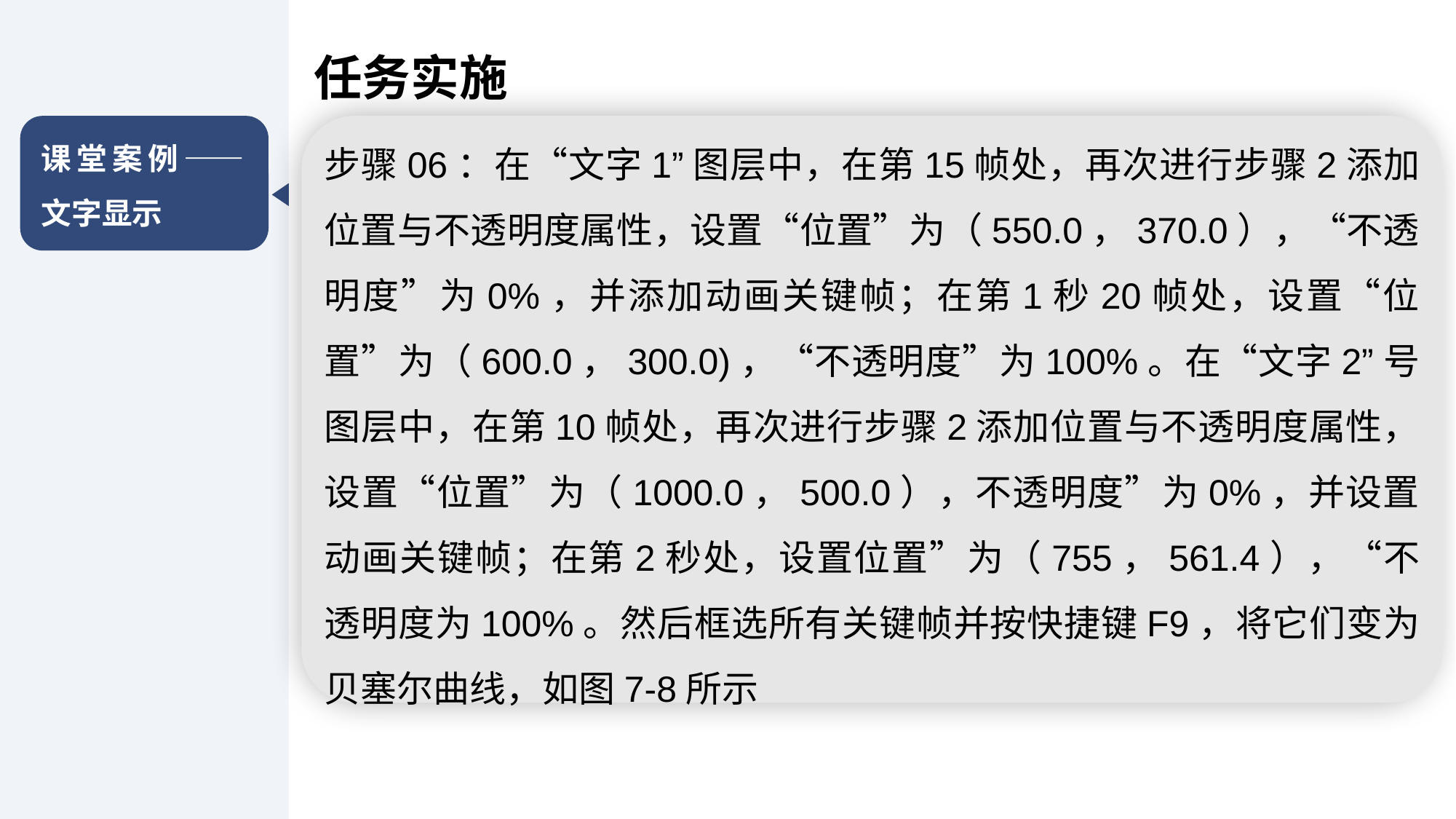

任务实施
步骤06：在“文字1”图层中，在第15帧处，再次进行步骤2添加位置与不透明度属性，设置“位置”为（550.0，370.0），“不透明度”为0%，并添加动画关键帧；在第1秒20帧处，设置“位置”为（600.0，300.0)，“不透明度”为100%。在“文字2”号图层中，在第10帧处，再次进行步骤2添加位置与不透明度属性，设置“位置”为（1000.0，500.0），不透明度”为0%，并设置动画关键帧；在第2秒处，设置位置”为（755，561.4），“不透明度为100%。然后框选所有关键帧并按快捷键F9，将它们变为贝塞尔曲线，如图7-8所示

课堂案例——文字显示